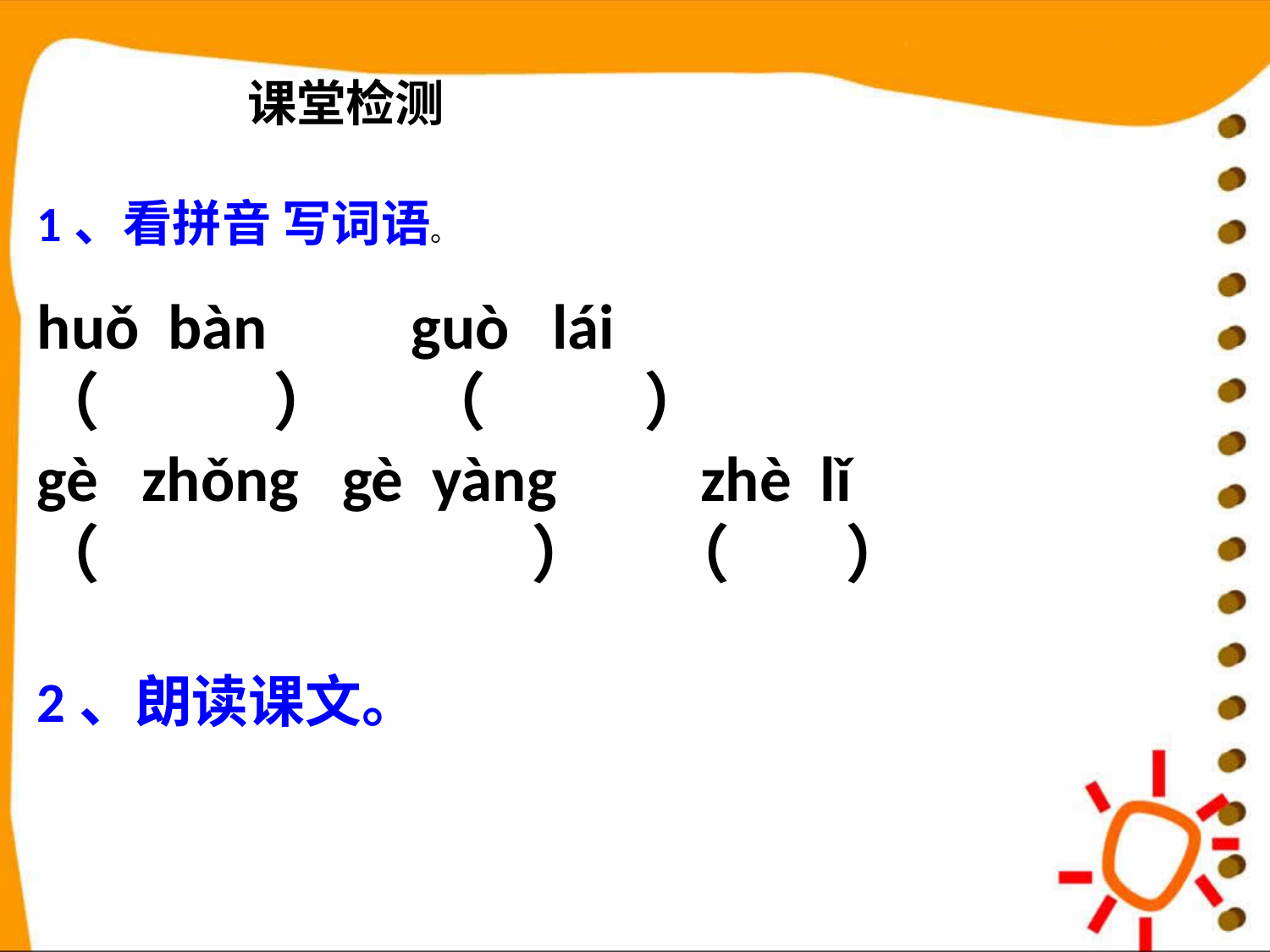

课堂检测
1、看拼音 写词语。

huǒ  bàn          guò   lái
（            ）      （           ）
gè   zhǒng   gè  yàng          zhè  lǐ
（                              ）     （        ）

2、朗读课文。